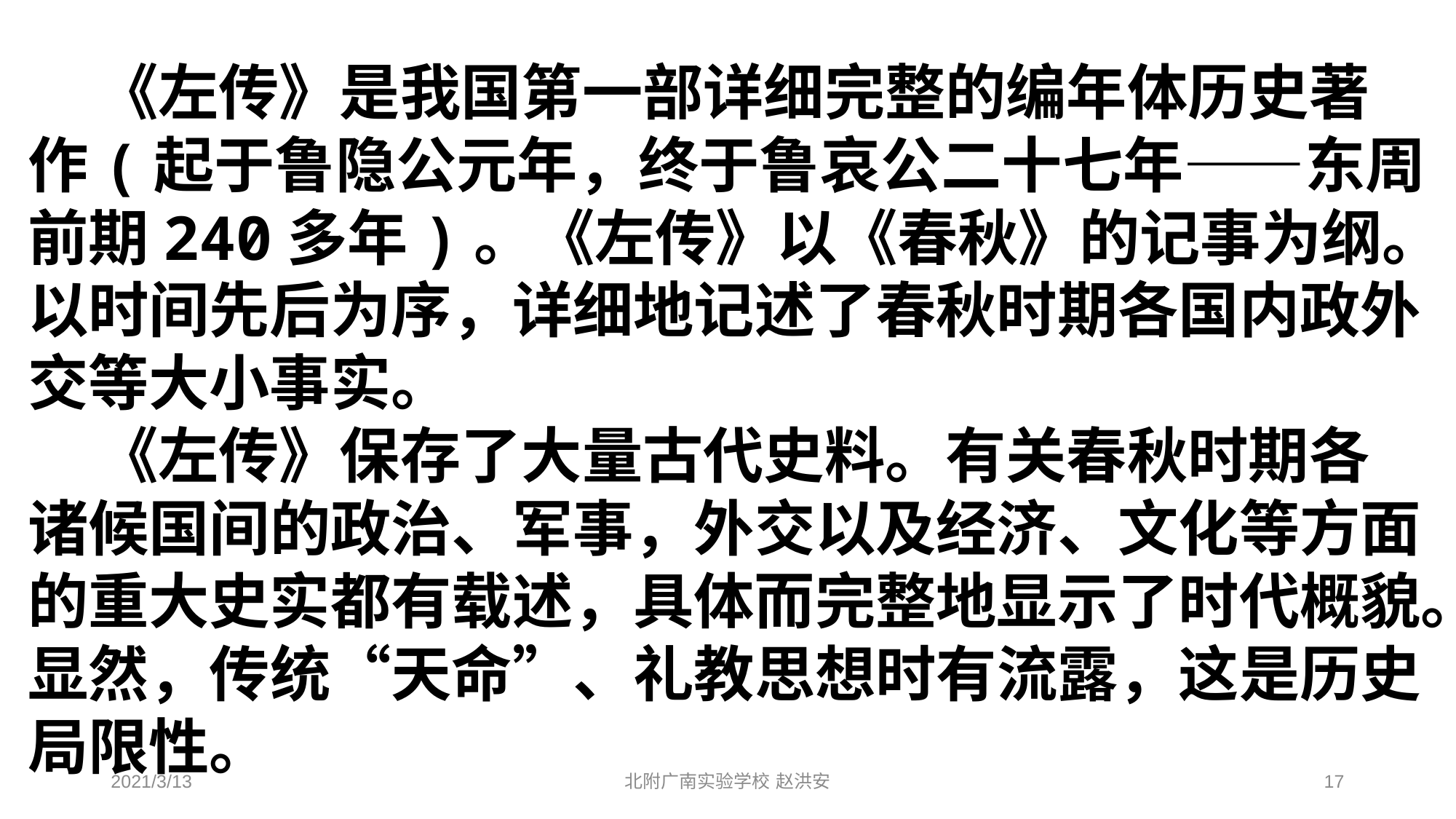

《左传》是我国第一部详细完整的编年体历史著作(起于鲁隐公元年，终于鲁哀公二十七年——东周前期240多年)。《左传》以《春秋》的记事为纲。以时间先后为序，详细地记述了春秋时期各国内政外交等大小事实。
    《左传》保存了大量古代史料。有关春秋时期各诸候国间的政治、军事，外交以及经济、文化等方面的重大史实都有载述，具体而完整地显示了时代概貌。显然，传统“天命”、礼教思想时有流露，这是历史局限性。
2021/3/13
北附广南实验学校 赵洪安
17